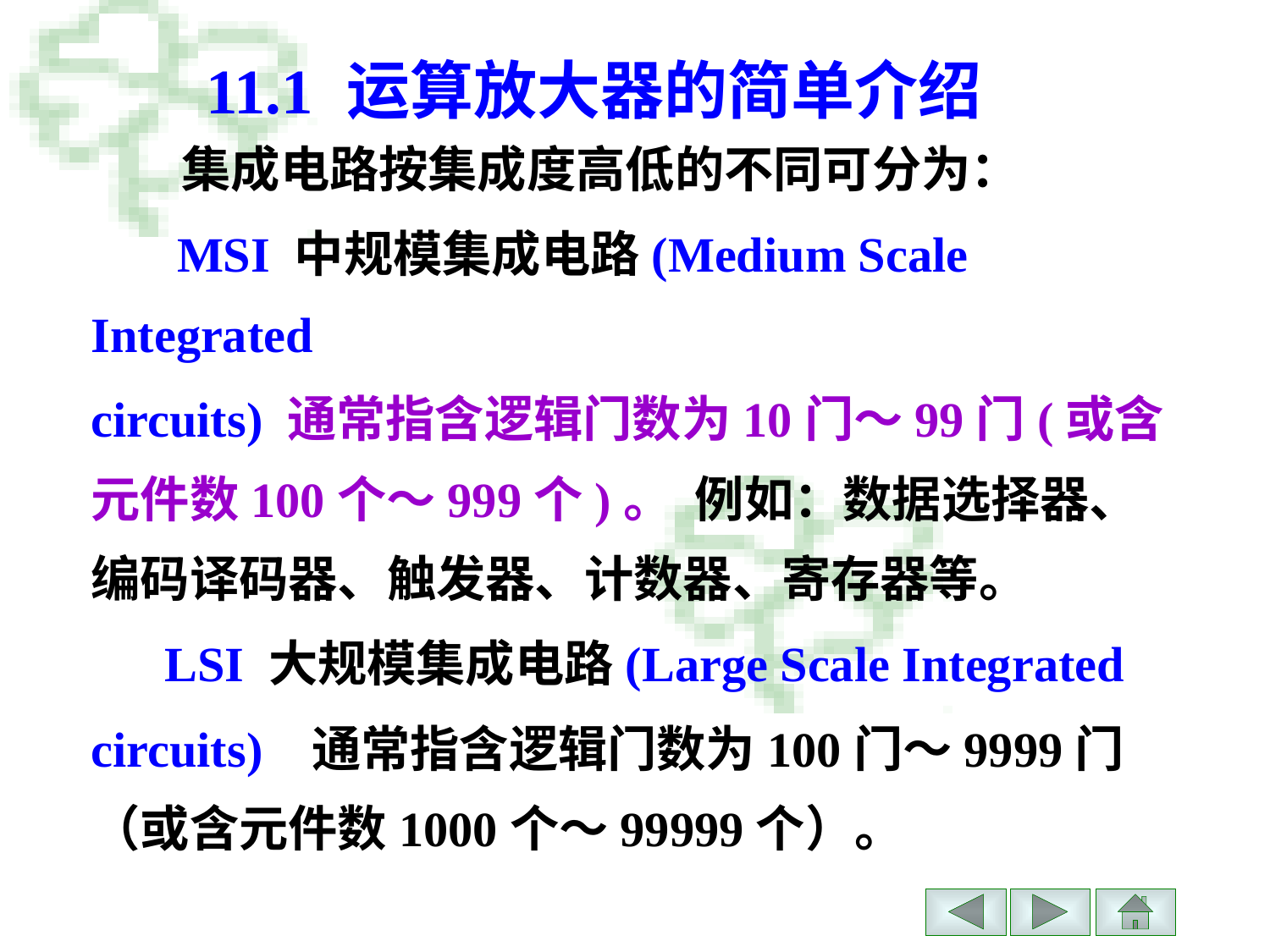

# 11.1 运算放大器的简单介绍
       集成电路按集成度高低的不同可分为：
       MSI 中规模集成电路(Medium Scale Integrated
circuits) 通常指含逻辑门数为10门～99门(或含元件数100个～999个)。  例如：数据选择器、编码译码器、触发器、计数器、寄存器等。
      LSI 大规模集成电路(Large Scale Integrated
circuits)   通常指含逻辑门数为100门～9999门（或含元件数1000个～99999个）。